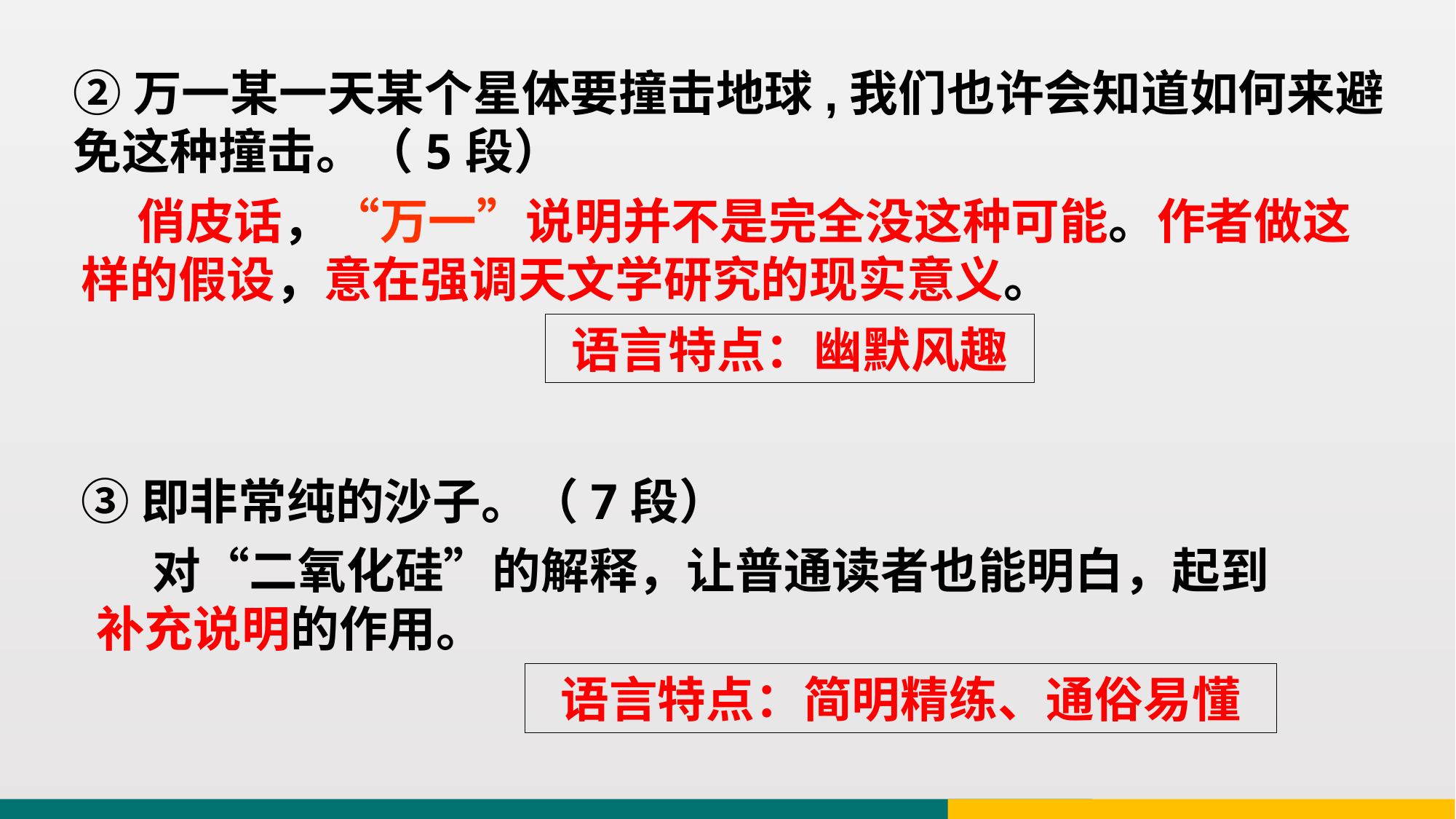

②万一某一天某个星体要撞击地球,我们也许会知道如何来避免这种撞击。（5段）
    俏皮话，“万一”说明并不是完全没这种可能。作者做这样的假设，意在强调天文学研究的现实意义。
语言特点：幽默风趣
③即非常纯的沙子。（7段）
    对“二氧化硅”的解释，让普通读者也能明白，起到补充说明的作用。
语言特点：简明精练、通俗易懂